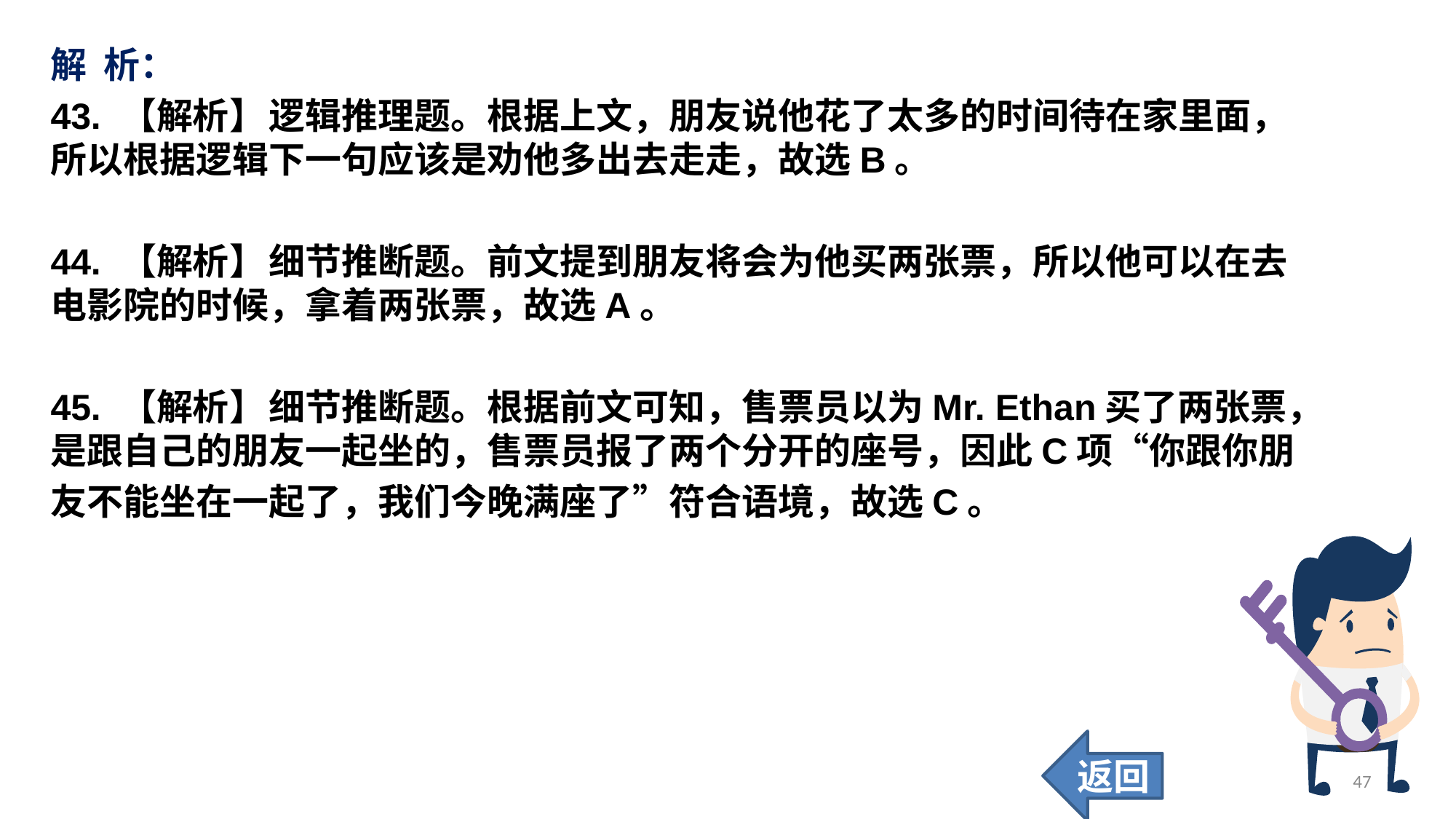

解  析：
43. 【解析】	逻辑推理题。根据上文，朋友说他花了太多的时间待在家里面，所以根据逻辑下一句应该是劝他多出去走走，故选B。

44. 【解析】	细节推断题。前文提到朋友将会为他买两张票，所以他可以在去电影院的时候，拿着两张票，故选A。

45. 【解析】	细节推断题。根据前文可知，售票员以为Mr. Ethan买了两张票，是跟自己的朋友一起坐的，售票员报了两个分开的座号，因此C项“你跟你朋
友不能坐在一起了，我们今晚满座了”符合语境，故选C。

返回
47